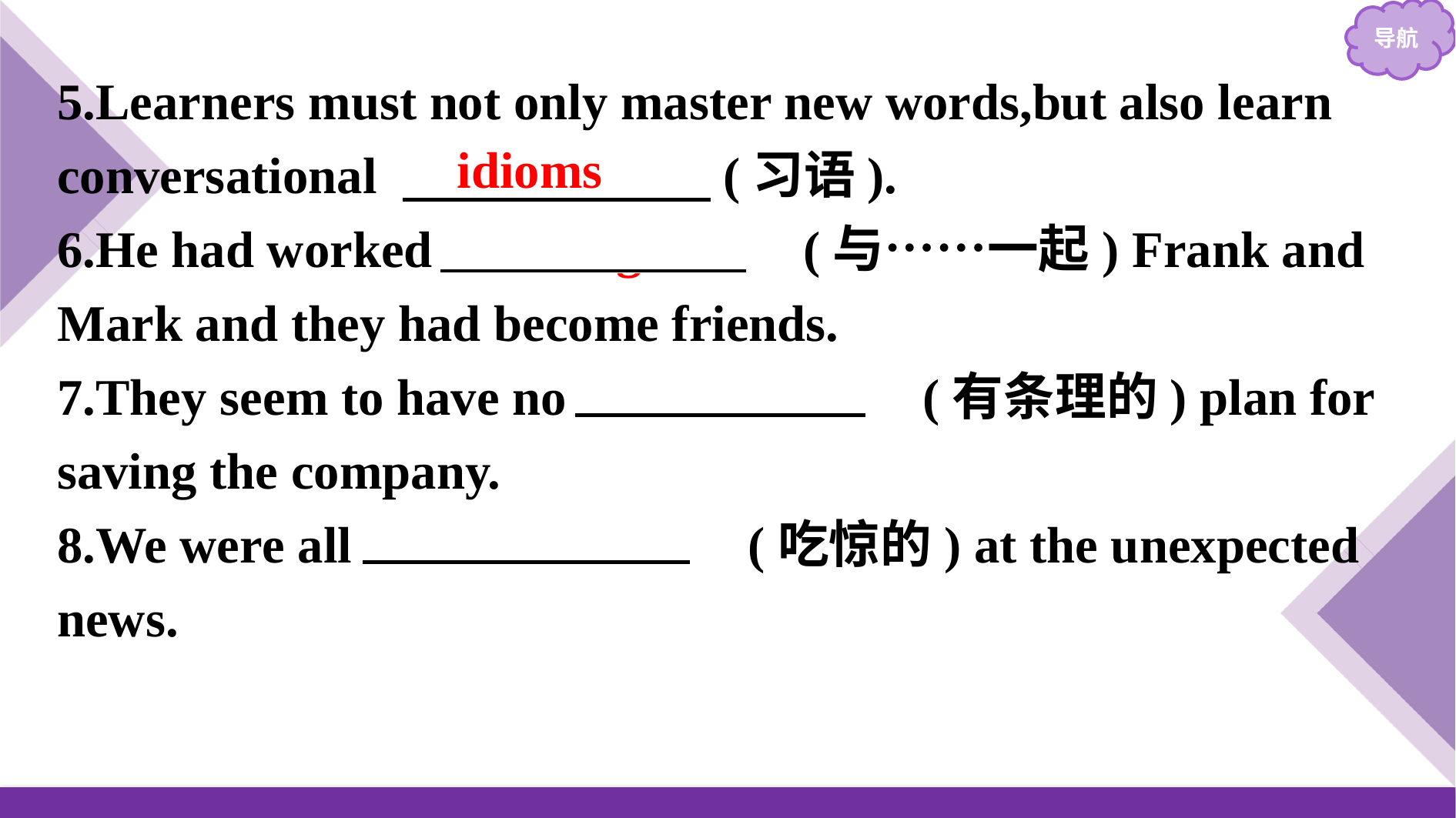

5.Learners must not only master new words,but also learn conversational 　　　　　　(习语).
6.He had worked 　alongside　(与……一起) Frank and Mark and they had become friends.
7.They seem to have no 　coherent　(有条理的) plan for saving the company.
8.We were all 　astonished　(吃惊的) at the unexpected news.
idioms